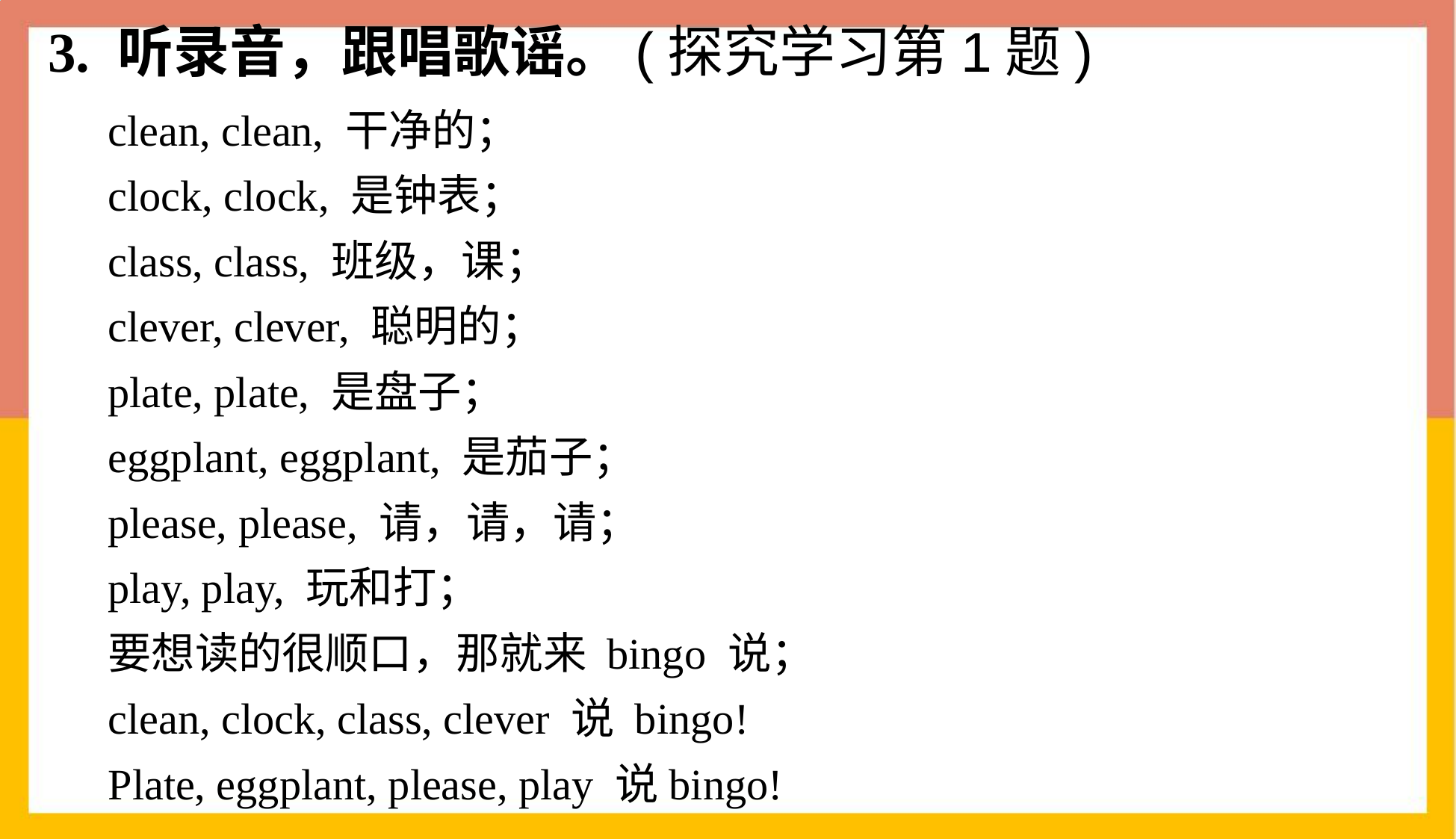

3. 听录音，跟唱歌谣。(探究学习第1题)
clean, clean, 干净的；
clock, clock, 是钟表；
class, class, 班级，课；
clever, clever, 聪明的；
plate, plate, 是盘子；
eggplant, eggplant, 是茄子；
please, please, 请，请，请；
play, play, 玩和打；
要想读的很顺口，那就来 bingo 说；
clean, clock, class, clever 说 bingo!
Plate, eggplant, please, play 说bingo!